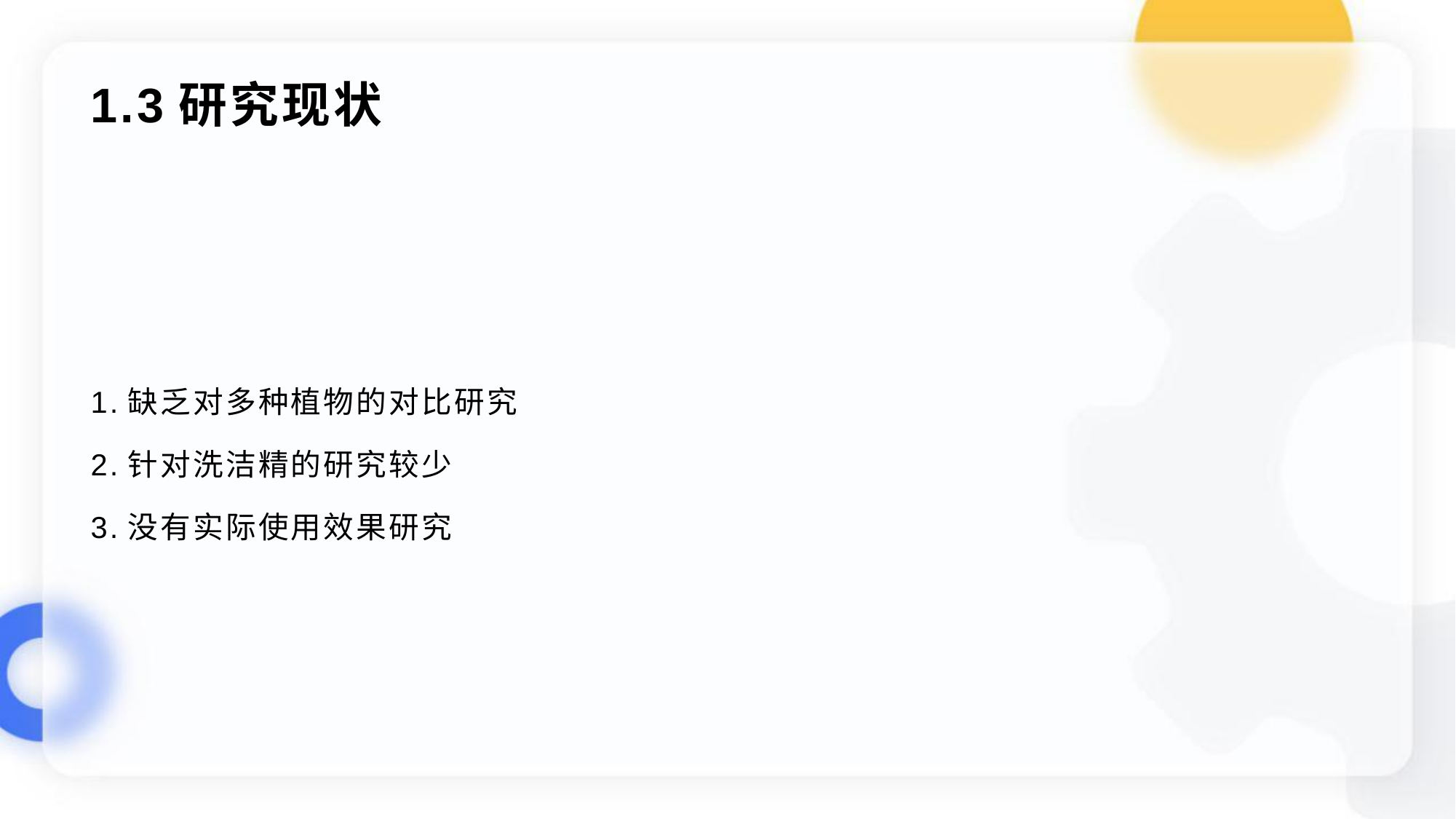

# 1.3研究现状
1.缺乏对多种植物的对比研究
2.针对洗洁精的研究较少
3.没有实际使用效果研究